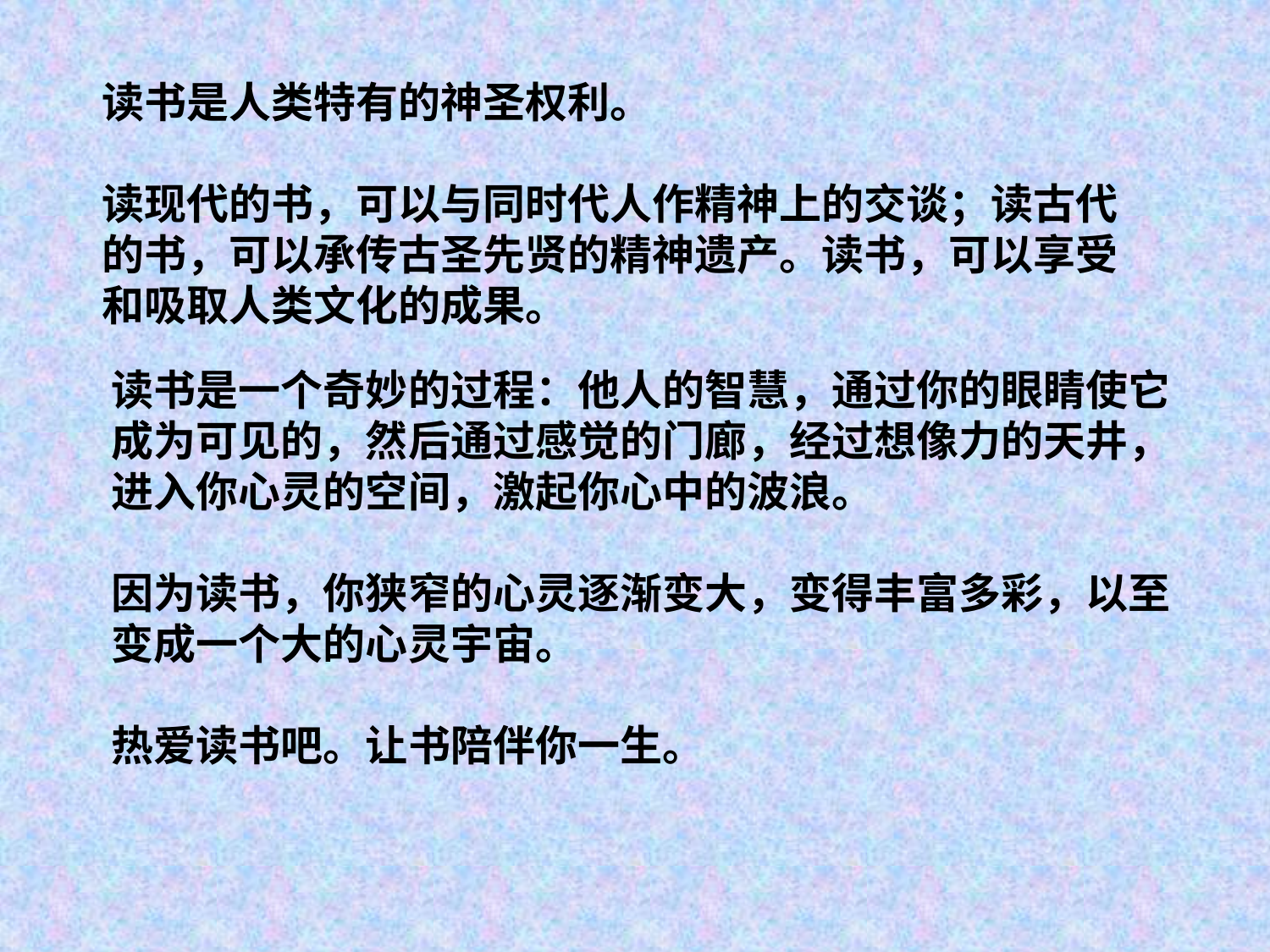

读书是人类特有的神圣权利。 
读现代的书，可以与同时代人作精神上的交谈；读古代的书，可以承传古圣先贤的精神遗产。读书，可以享受和吸取人类文化的成果。
读书是一个奇妙的过程：他人的智慧，通过你的眼睛使它成为可见的，然后通过感觉的门廊，经过想像力的天井，进入你心灵的空间，激起你心中的波浪。 
因为读书，你狭窄的心灵逐渐变大，变得丰富多彩，以至变成一个大的心灵宇宙。 
热爱读书吧。让书陪伴你一生。